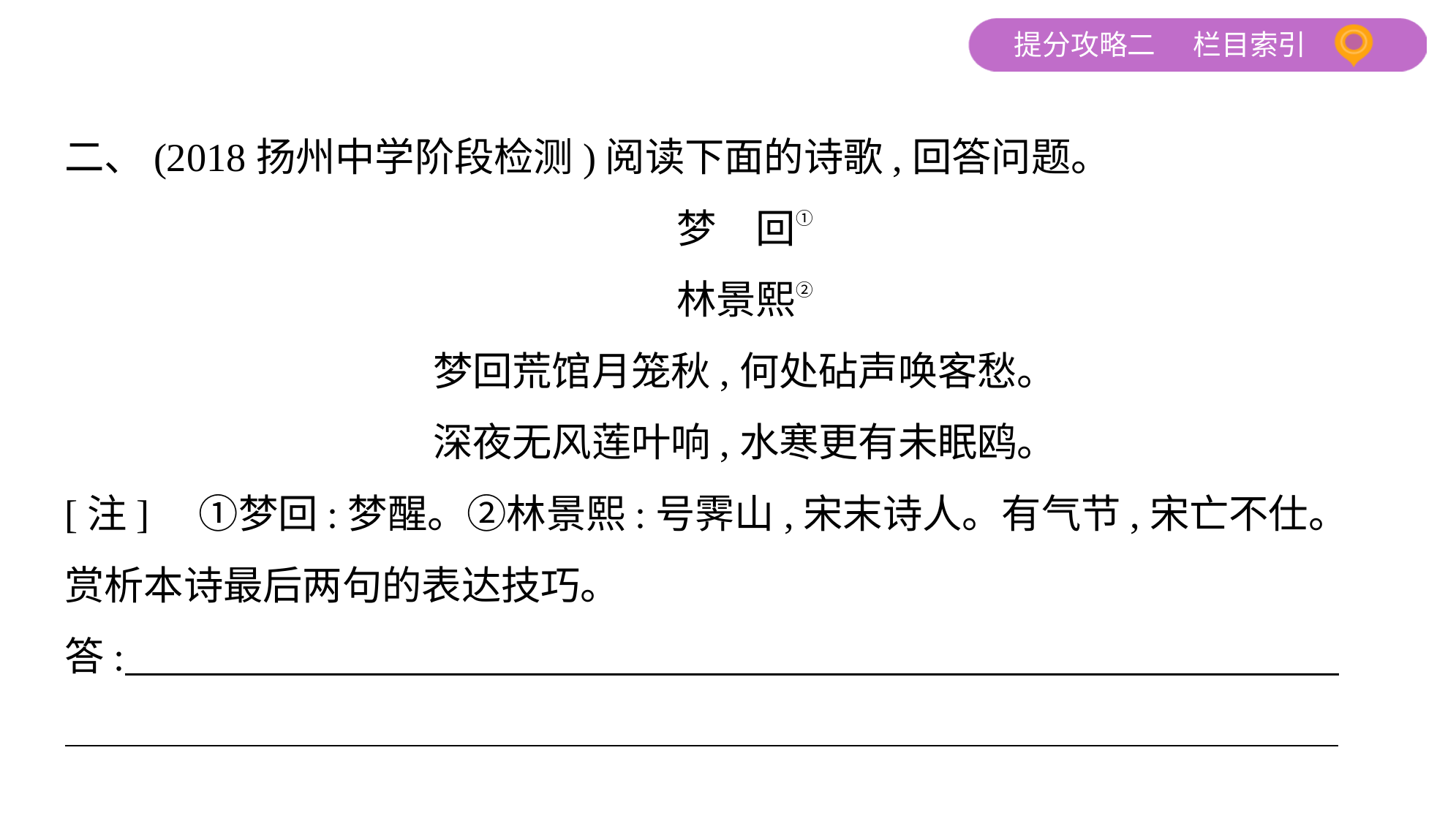

二、(2018扬州中学阶段检测)阅读下面的诗歌,回答问题。
梦　回①
林景熙②
梦回荒馆月笼秋,何处砧声唤客愁。
深夜无风莲叶响,水寒更有未眠鸥。
[注]　①梦回:梦醒。②林景熙:号霁山,宋末诗人。有气节,宋亡不仕。
赏析本诗最后两句的表达技巧。
答: